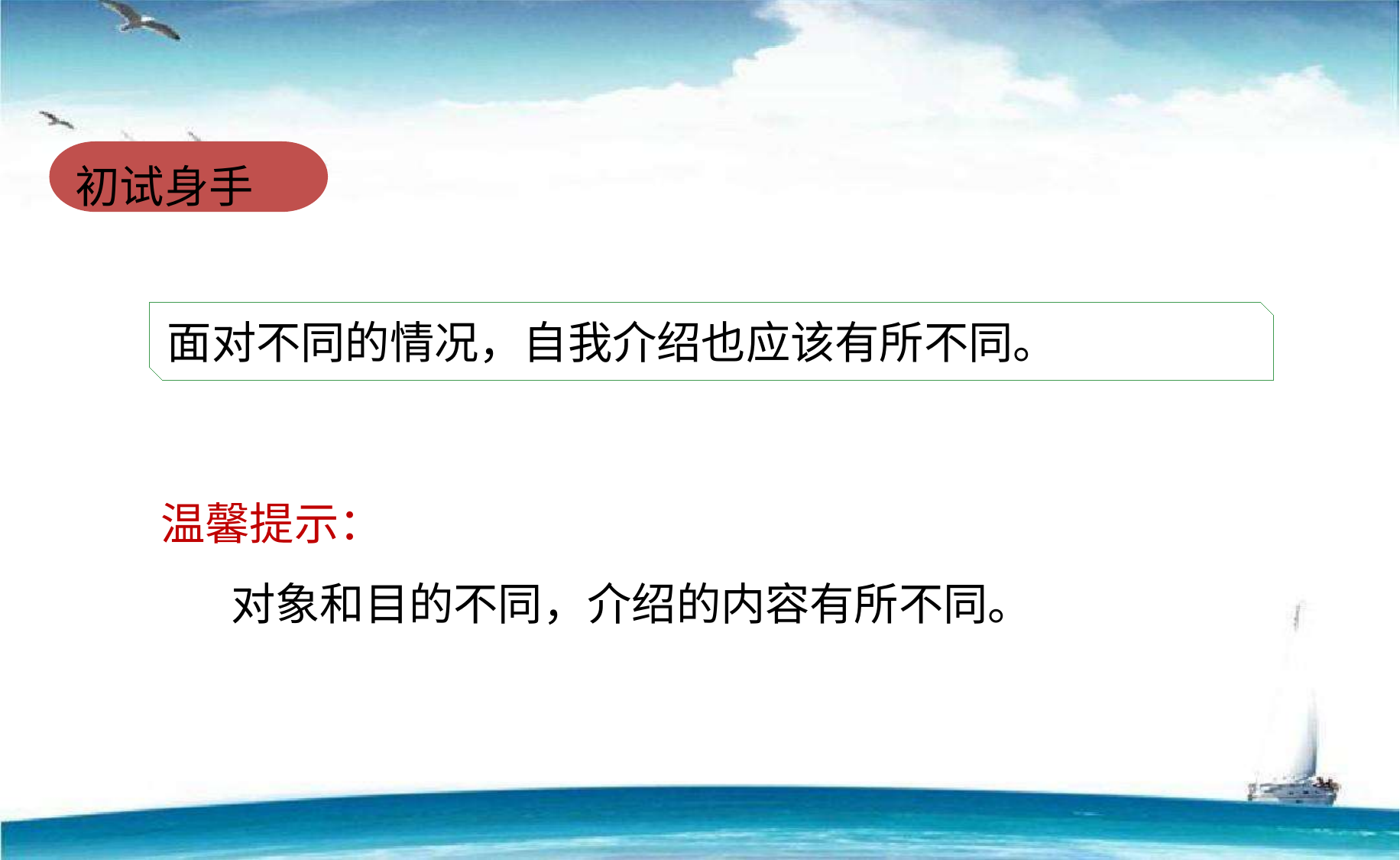

初试身手
面对不同的情况，自我介绍也应该有所不同。
温馨提示：
      对象和目的不同，介绍的内容有所不同。